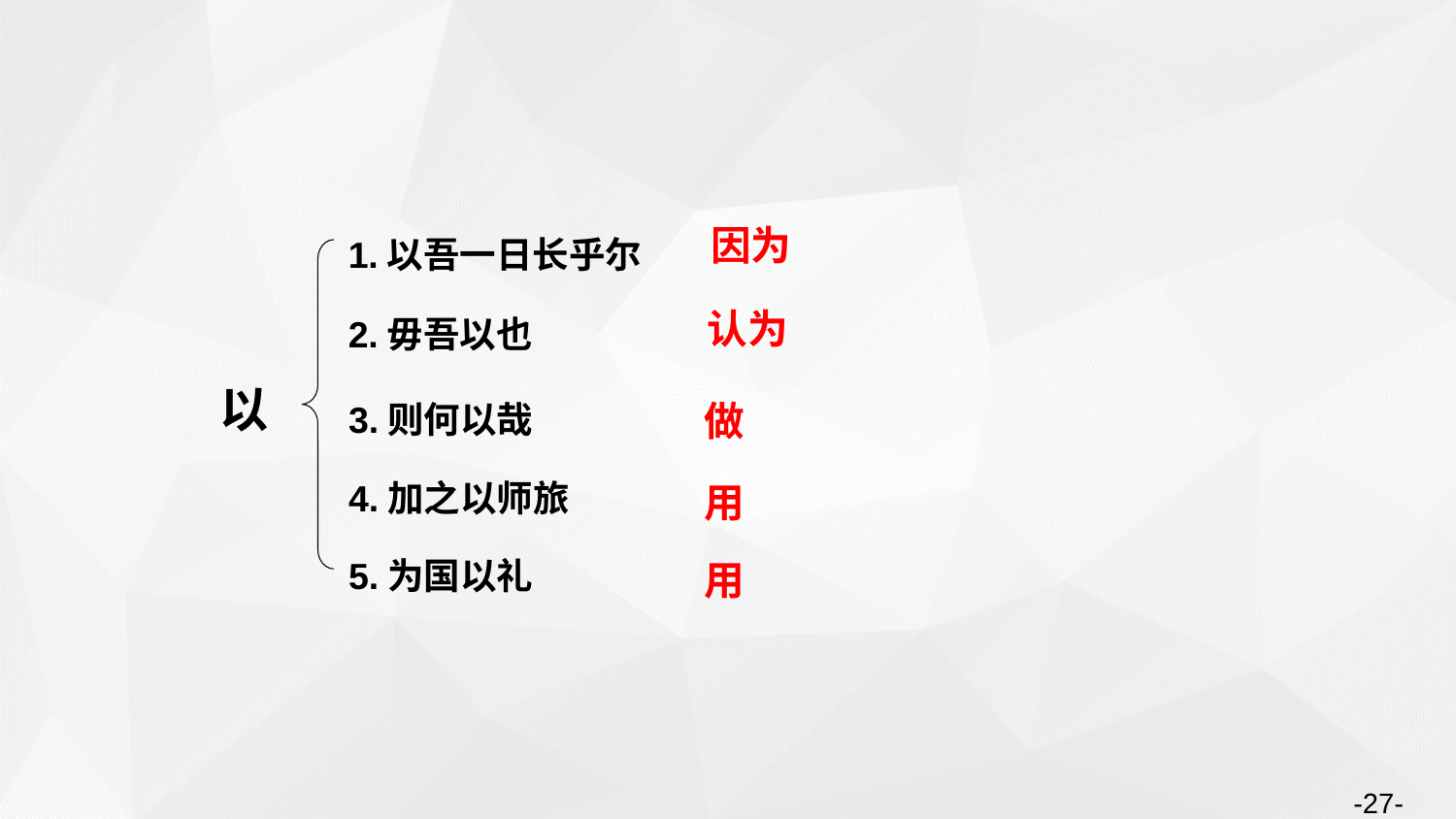

1.以吾一日长乎尔
因为

2.毋吾以也
认为
3.则何以哉
以
做
4.加之以师旅
用
5.为国以礼
用
-27-